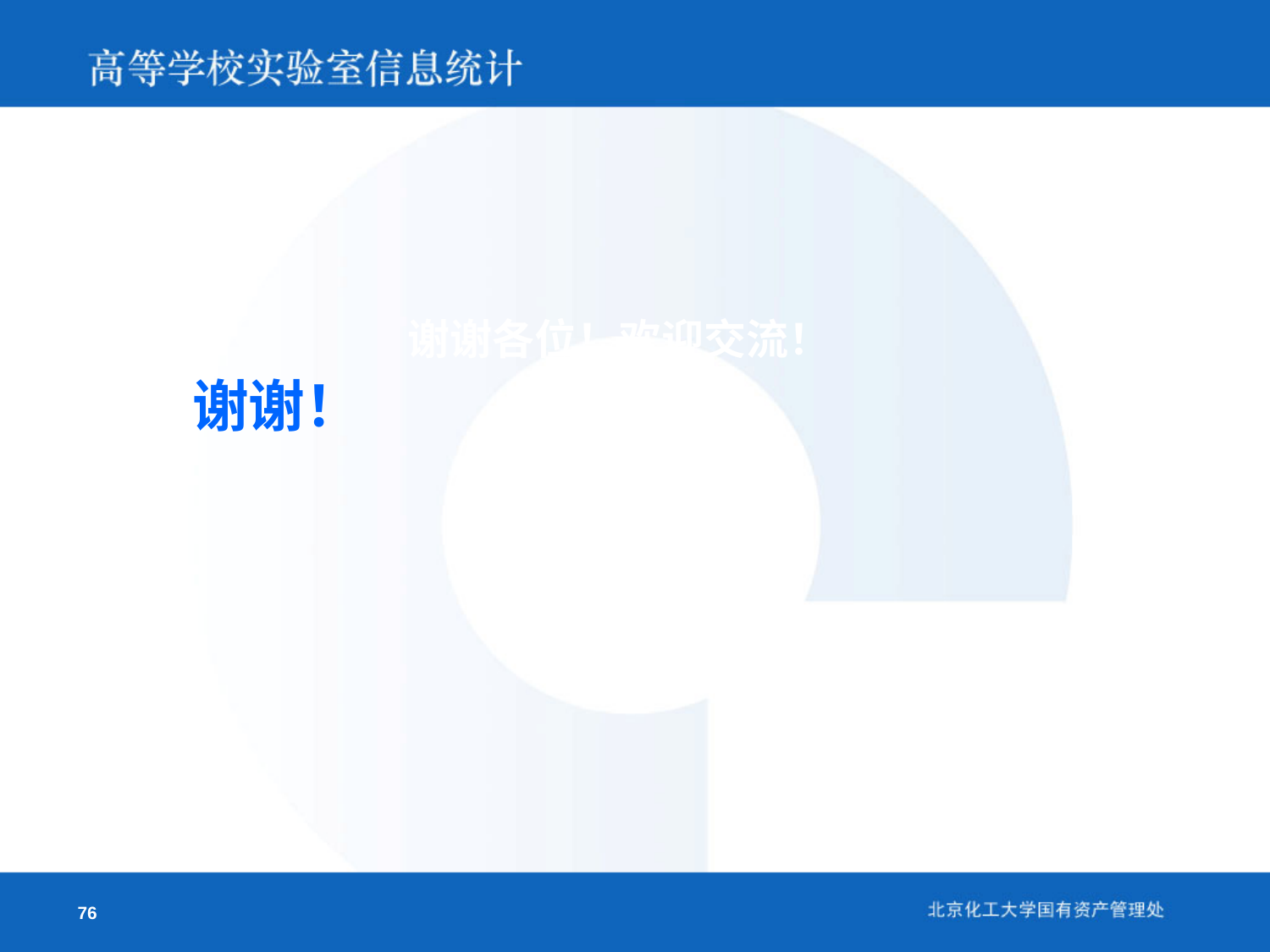

# 培 训 结 束

谢谢各位！欢迎交流！
谢谢！